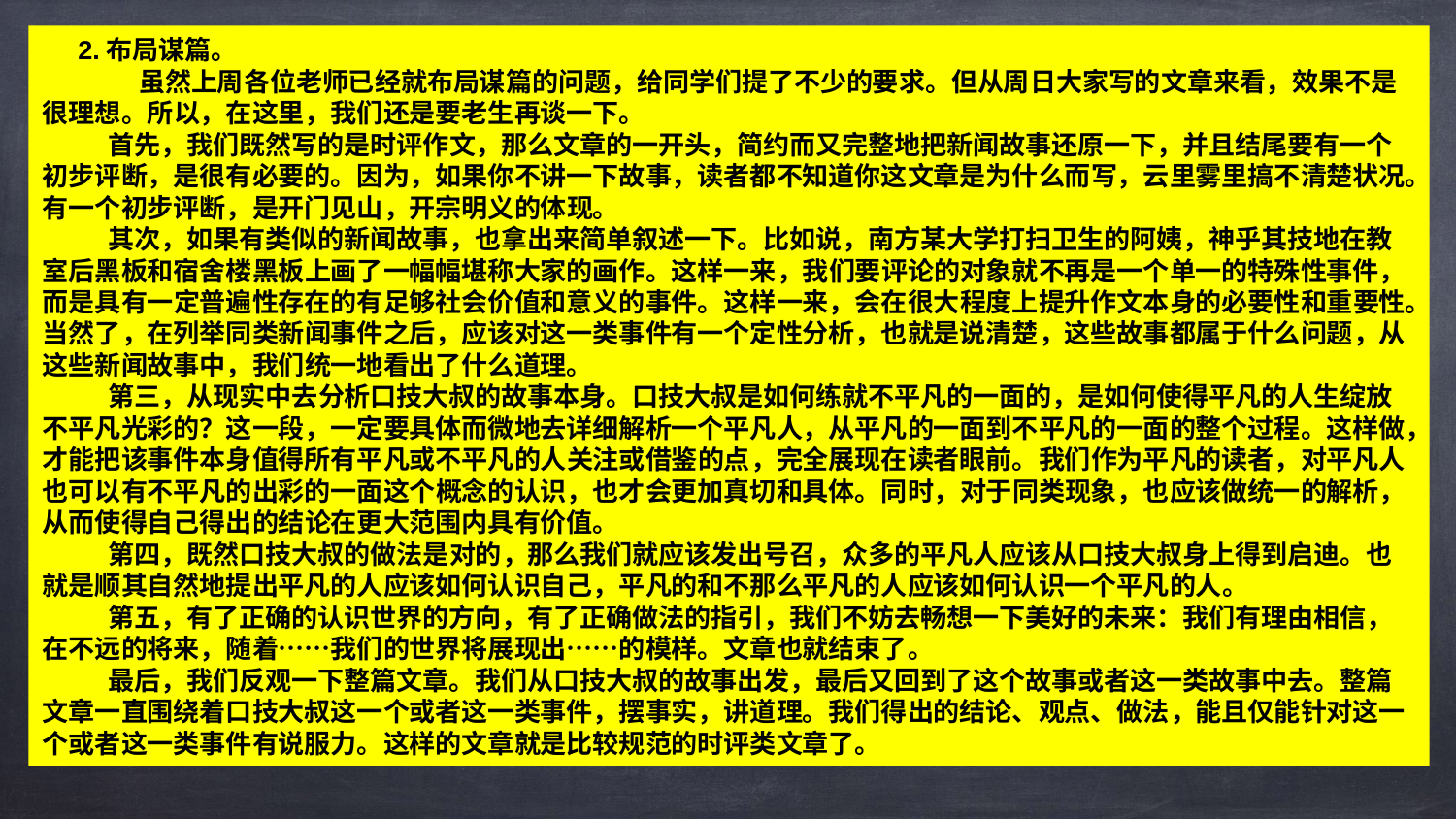

2.布局谋篇。
         虽然上周各位老师已经就布局谋篇的问题，给同学们提了不少的要求。但从周日大家写的文章来看，效果不是很理想。所以，在这里，我们还是要老生再谈一下。
    首先，我们既然写的是时评作文，那么文章的一开头，简约而又完整地把新闻故事还原一下，并且结尾要有一个初步评断，是很有必要的。因为，如果你不讲一下故事，读者都不知道你这文章是为什么而写，云里雾里搞不清楚状况。有一个初步评断，是开门见山，开宗明义的体现。
    其次，如果有类似的新闻故事，也拿出来简单叙述一下。比如说，南方某大学打扫卫生的阿姨，神乎其技地在教室后黑板和宿舍楼黑板上画了一幅幅堪称大家的画作。这样一来，我们要评论的对象就不再是一个单一的特殊性事件，而是具有一定普遍性存在的有足够社会价值和意义的事件。这样一来，会在很大程度上提升作文本身的必要性和重要性。当然了，在列举同类新闻事件之后，应该对这一类事件有一个定性分析，也就是说清楚，这些故事都属于什么问题，从这些新闻故事中，我们统一地看出了什么道理。
    第三，从现实中去分析口技大叔的故事本身。口技大叔是如何练就不平凡的一面的，是如何使得平凡的人生绽放不平凡光彩的？这一段，一定要具体而微地去详细解析一个平凡人，从平凡的一面到不平凡的一面的整个过程。这样做，才能把该事件本身值得所有平凡或不平凡的人关注或借鉴的点，完全展现在读者眼前。我们作为平凡的读者，对平凡人也可以有不平凡的出彩的一面这个概念的认识，也才会更加真切和具体。同时，对于同类现象，也应该做统一的解析，从而使得自己得出的结论在更大范围内具有价值。
    第四，既然口技大叔的做法是对的，那么我们就应该发出号召，众多的平凡人应该从口技大叔身上得到启迪。也就是顺其自然地提出平凡的人应该如何认识自己，平凡的和不那么平凡的人应该如何认识一个平凡的人。
    第五，有了正确的认识世界的方向，有了正确做法的指引，我们不妨去畅想一下美好的未来：我们有理由相信，在不远的将来，随着……我们的世界将展现出……的模样。文章也就结束了。
    最后，我们反观一下整篇文章。我们从口技大叔的故事出发，最后又回到了这个故事或者这一类故事中去。整篇文章一直围绕着口技大叔这一个或者这一类事件，摆事实，讲道理。我们得出的结论、观点、做法，能且仅能针对这一个或者这一类事件有说服力。这样的文章就是比较规范的时评类文章了。